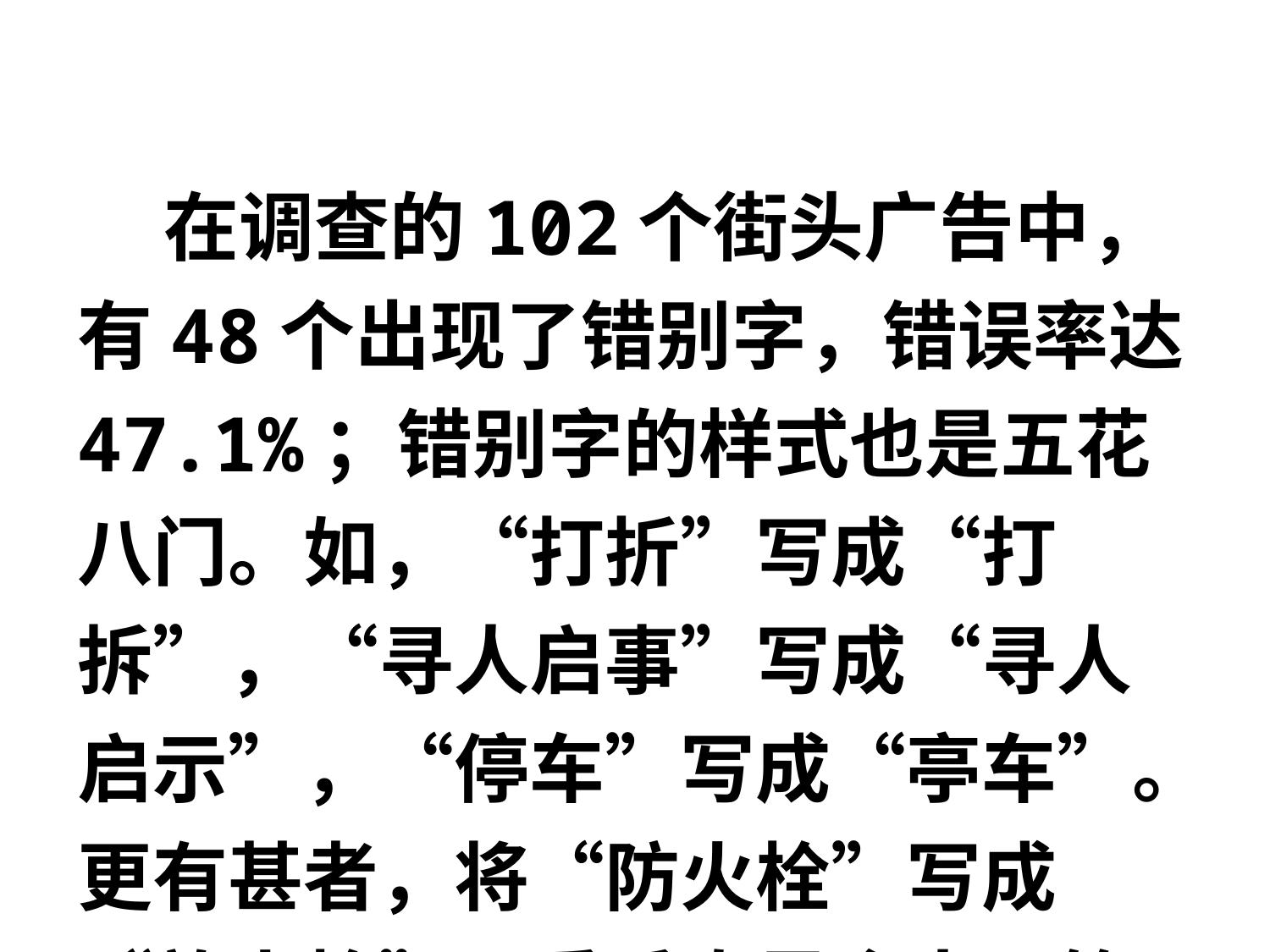

在调查的102个街头广告中，有48个出现了错别字，错误率达47.1%；错别字的样式也是五花八门。如，“打折”写成“打拆”，“寻人启事”写成“寻人启示”，“停车”写成“亭车”。更有甚者，将“防火栓”写成“放火栓”，看后真是令人哭笑不得！